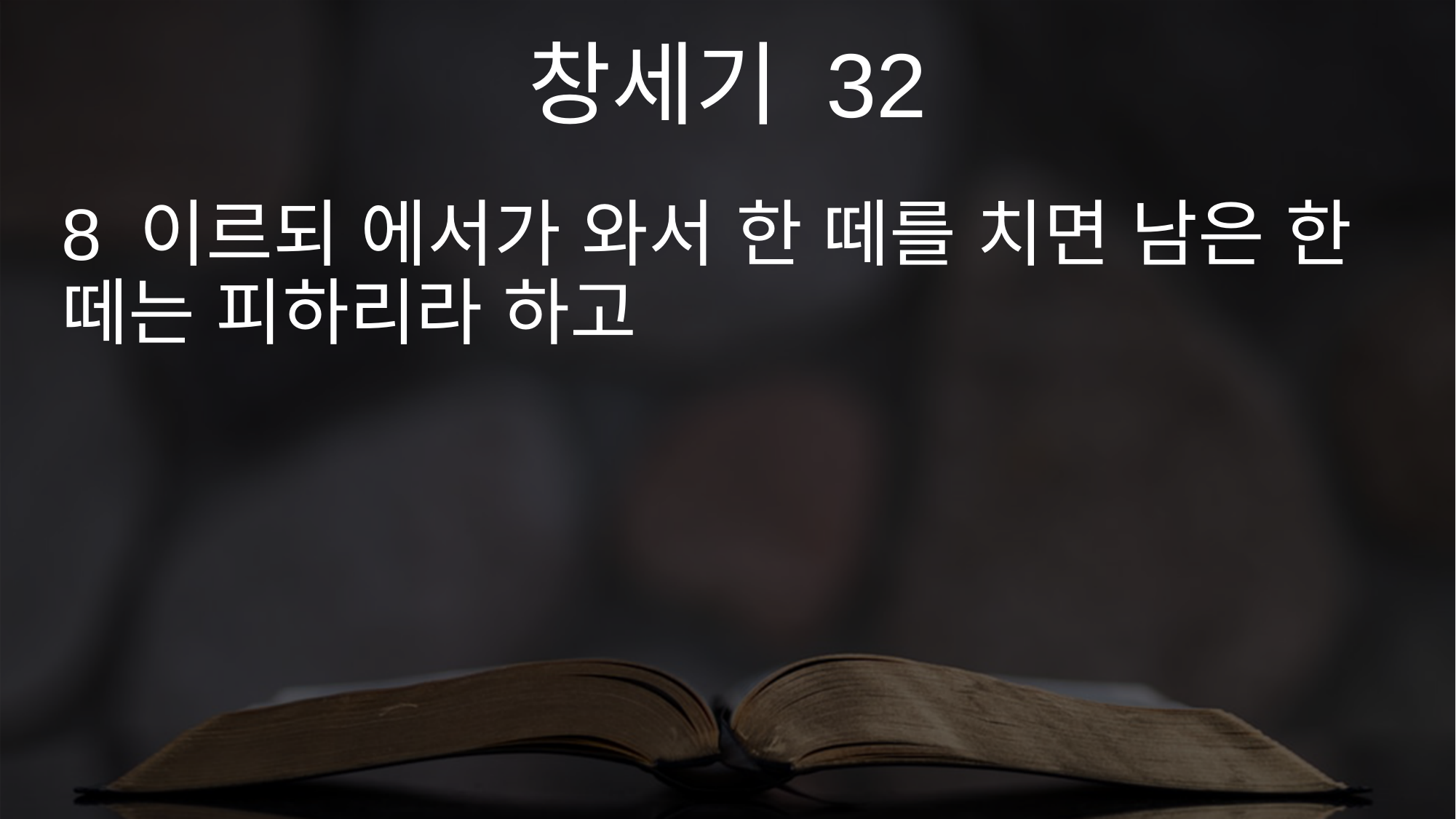

창세기 32
8 이르되 에서가 와서 한 떼를 치면 남은 한 떼는 피하리라 하고